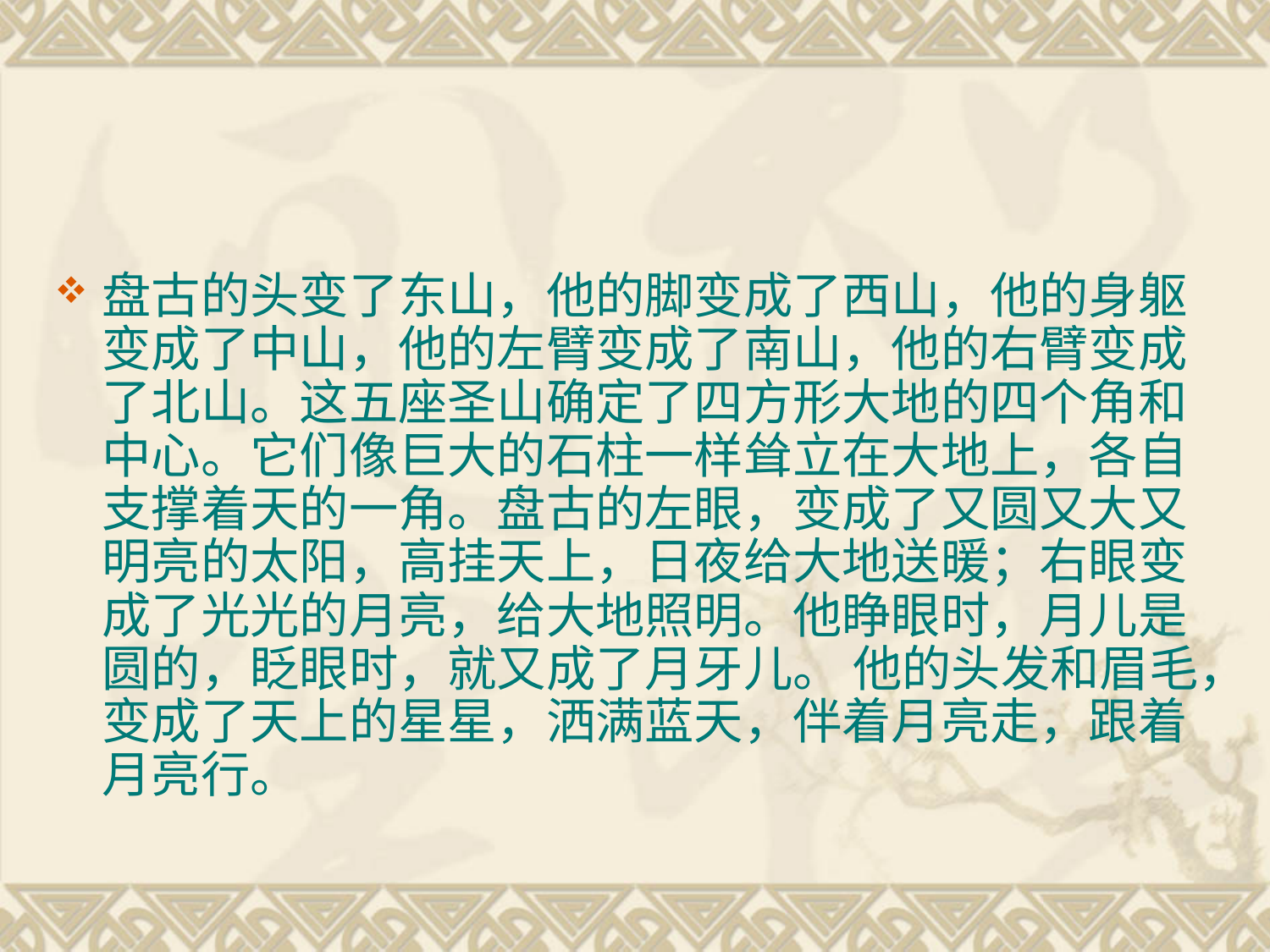

#
盘古的头变了东山，他的脚变成了西山，他的身躯变成了中山，他的左臂变成了南山，他的右臂变成了北山。这五座圣山确定了四方形大地的四个角和中心。它们像巨大的石柱一样耸立在大地上，各自支撑着天的一角。盘古的左眼，变成了又圆又大又明亮的太阳，高挂天上，日夜给大地送暖；右眼变成了光光的月亮，给大地照明。他睁眼时，月儿是圆的，眨眼时，就又成了月牙儿。 他的头发和眉毛，变成了天上的星星，洒满蓝天，伴着月亮走，跟着月亮行。